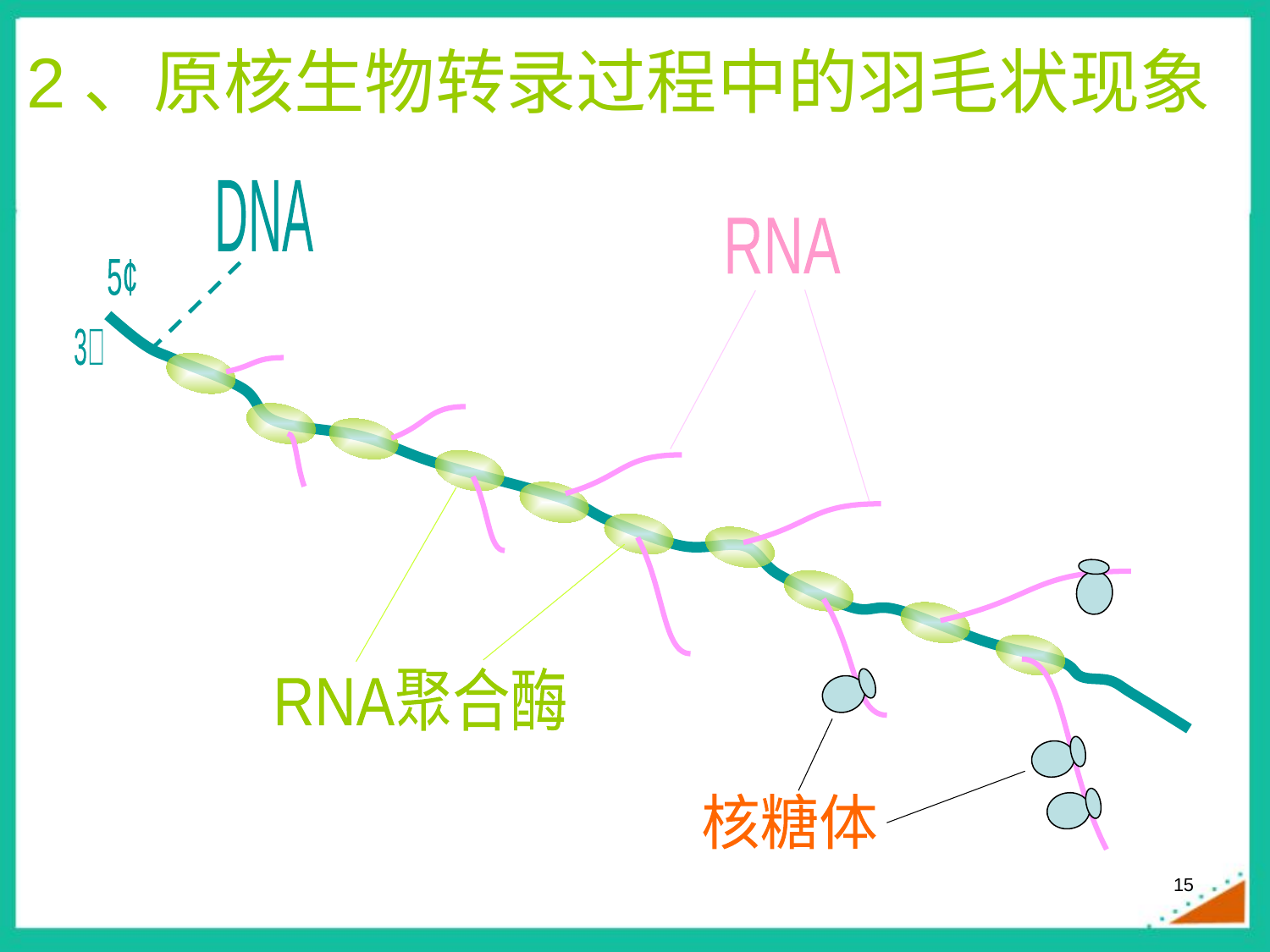

# 2、原核生物转录过程中的羽毛状现象
DNA
5′

3′

RNA

RNA聚合酶

核糖体
15